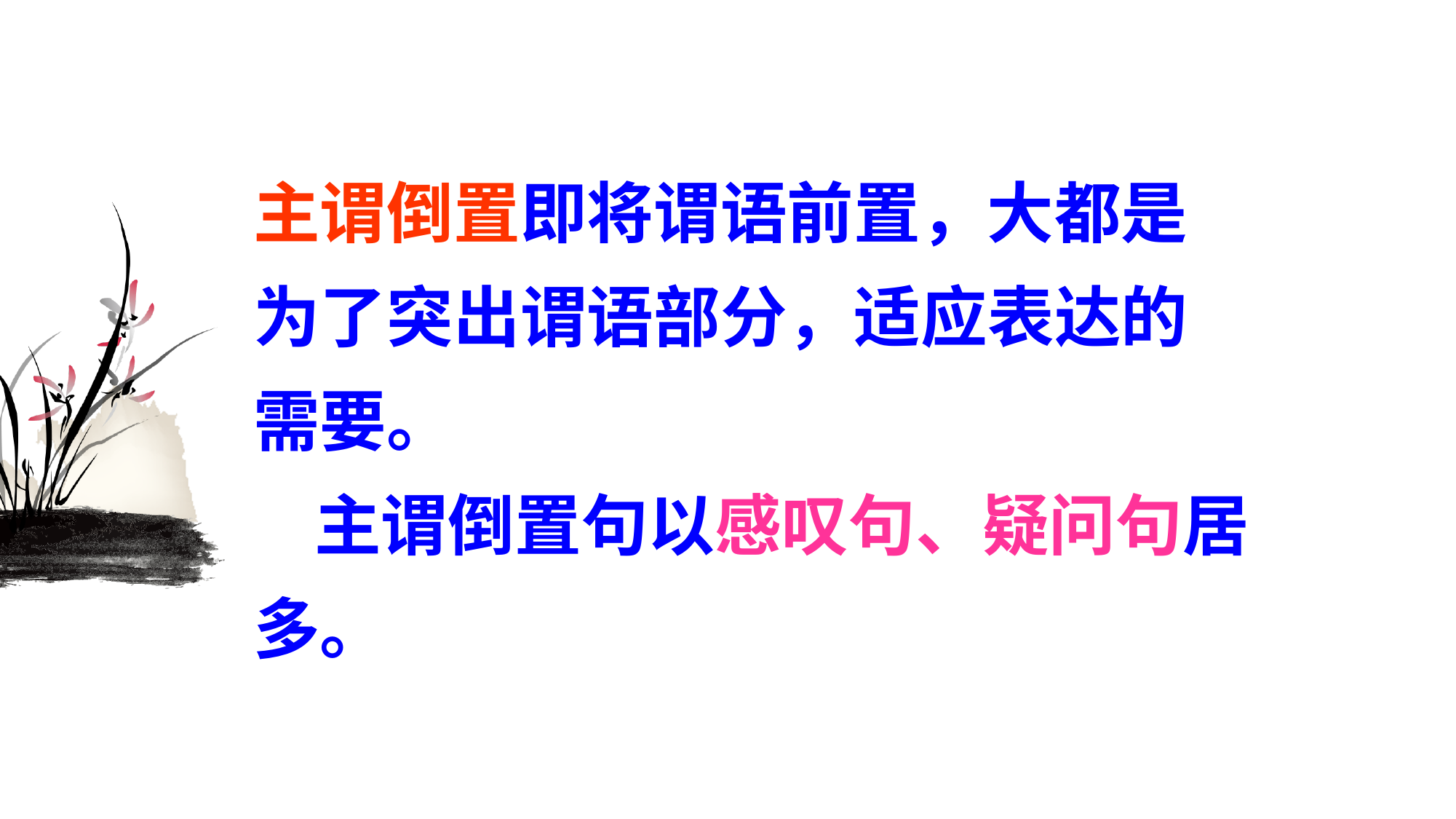

主谓倒置即将谓语前置，大都是为了突出谓语部分，适应表达的需要。
   主谓倒置句以感叹句、疑问句居多。